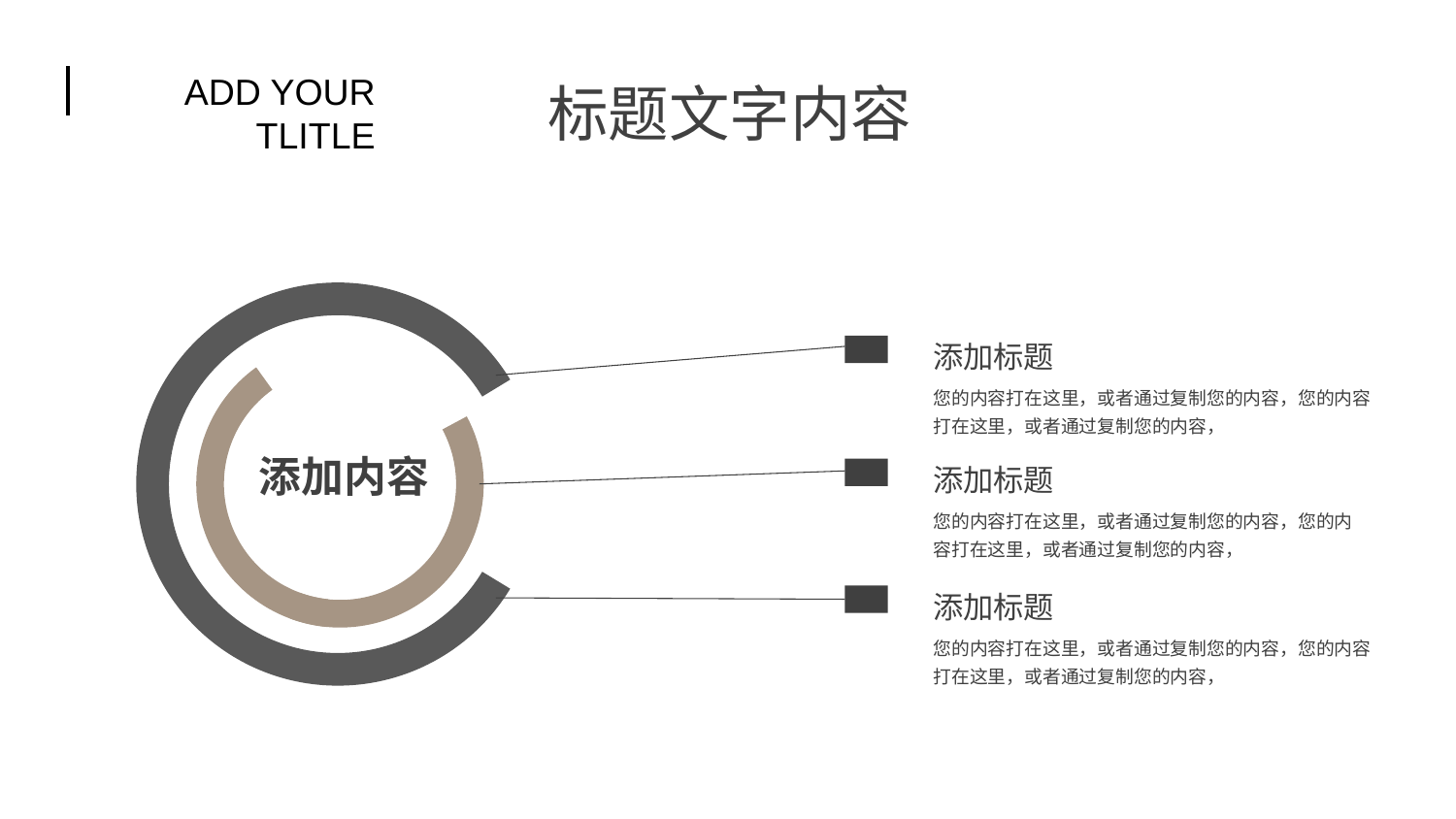

ADD YOUR TLITLE
标题文字内容

添加标题

您的内容打在这里，或者通过复制您的内容，您的内容打在这里，或者通过复制您的内容，
添加内容
添加标题

您的内容打在这里，或者通过复制您的内容，您的内容打在这里，或者通过复制您的内容，
添加标题

您的内容打在这里，或者通过复制您的内容，您的内容打在这里，或者通过复制您的内容，